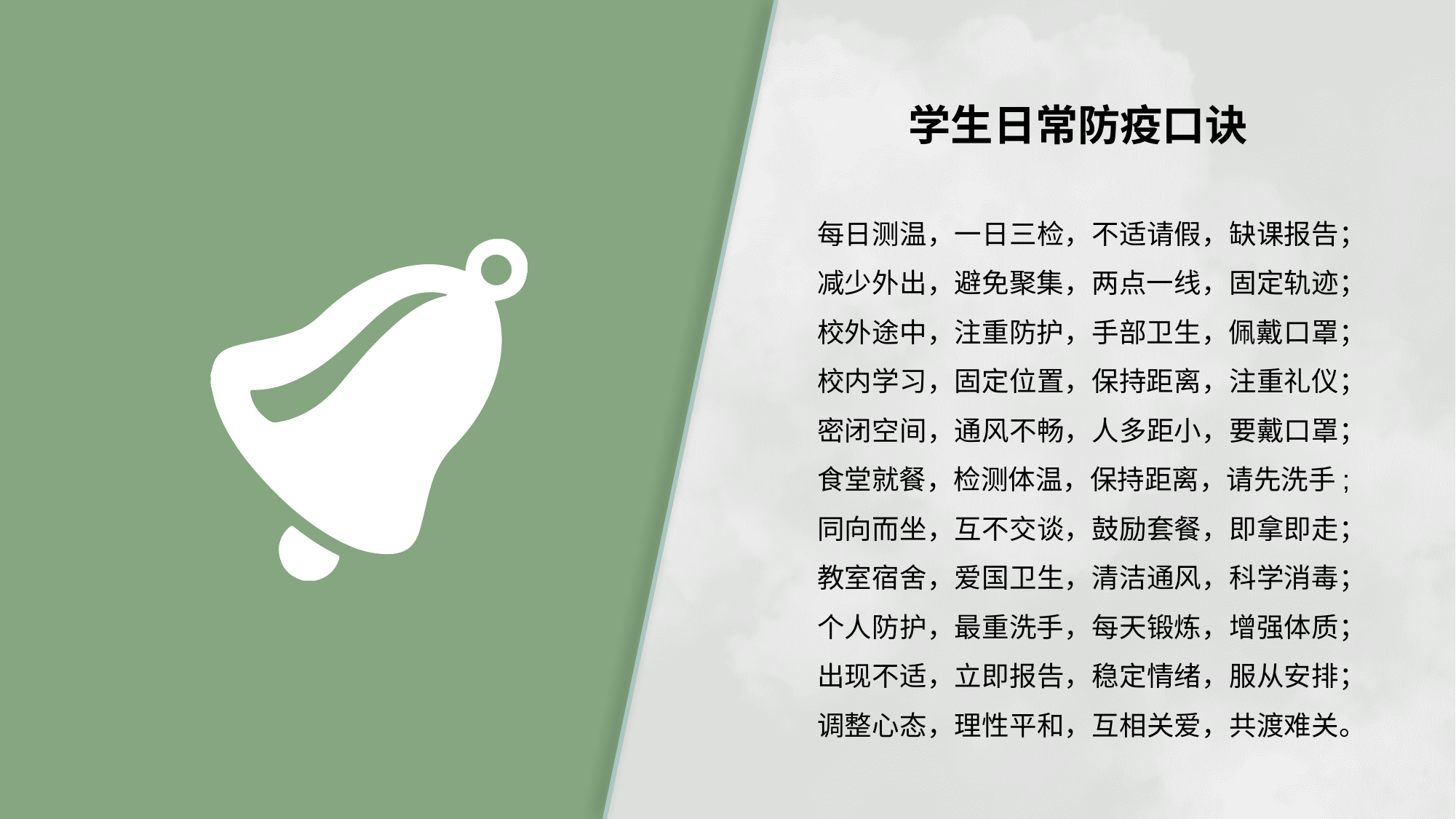

学生日常防疫口诀
每日测温，一日三检，不适请假，缺课报告；
减少外出，避免聚集，两点一线，固定轨迹；
校外途中，注重防护，手部卫生，佩戴口罩；
校内学习，固定位置，保持距离，注重礼仪；
密闭空间，通风不畅，人多距小，要戴口罩；
食堂就餐，检测体温，保持距离，请先洗手;
同向而坐，互不交谈，鼓励套餐，即拿即走；
教室宿舍，爱国卫生，清洁通风，科学消毒；
个人防护，最重洗手，每天锻炼，增强体质；
出现不适，立即报告，稳定情绪，服从安排；
调整心态，理性平和，互相关爱，共渡难关。